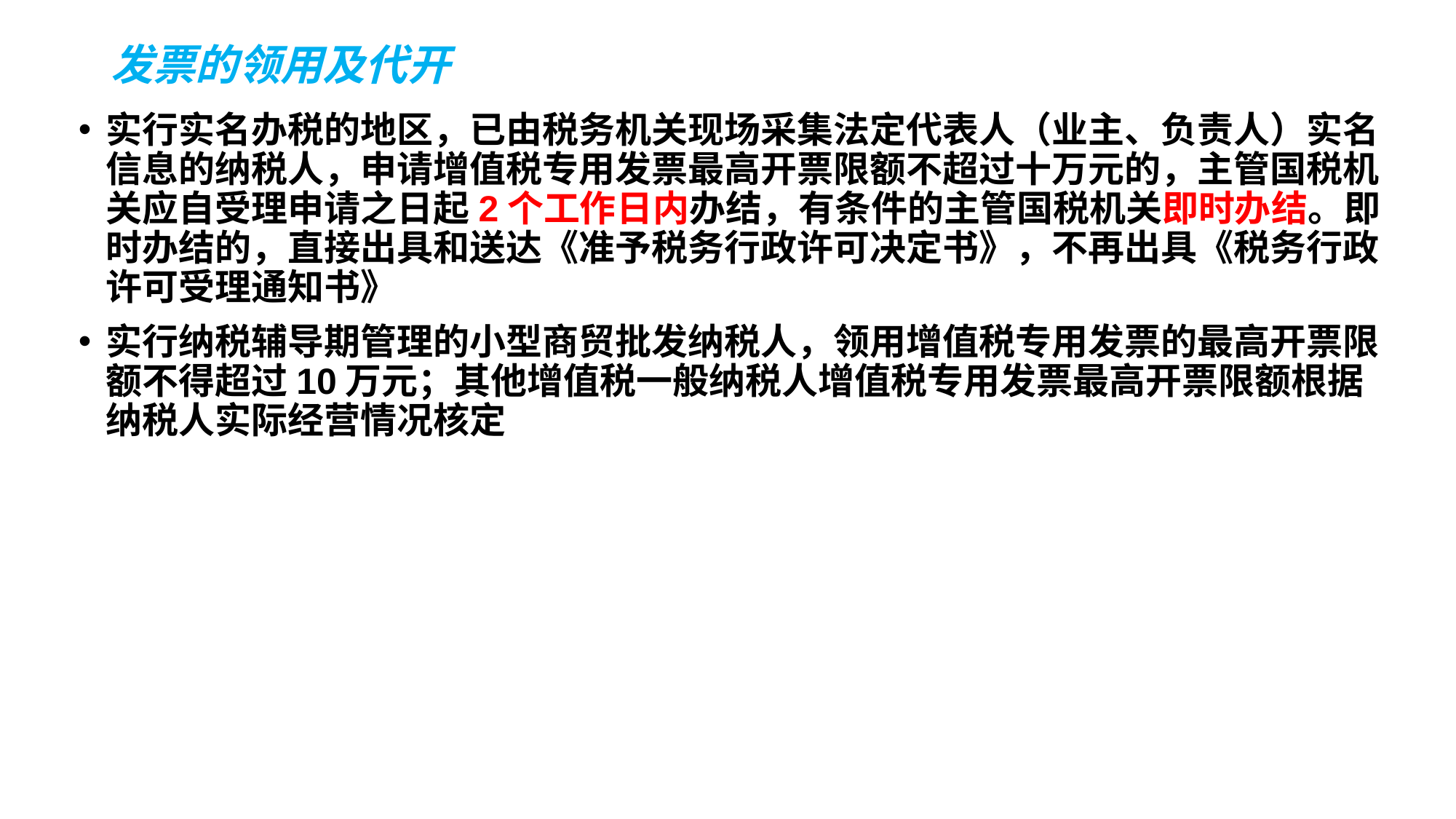

# 发票的领用及代开
实行实名办税的地区，已由税务机关现场采集法定代表人（业主、负责人）实名信息的纳税人，申请增值税专用发票最高开票限额不超过十万元的，主管国税机关应自受理申请之日起2个工作日内办结，有条件的主管国税机关即时办结。即时办结的，直接出具和送达《准予税务行政许可决定书》，不再出具《税务行政许可受理通知书》
实行纳税辅导期管理的小型商贸批发纳税人，领用增值税专用发票的最高开票限额不得超过10万元；其他增值税一般纳税人增值税专用发票最高开票限额根据纳税人实际经营情况核定